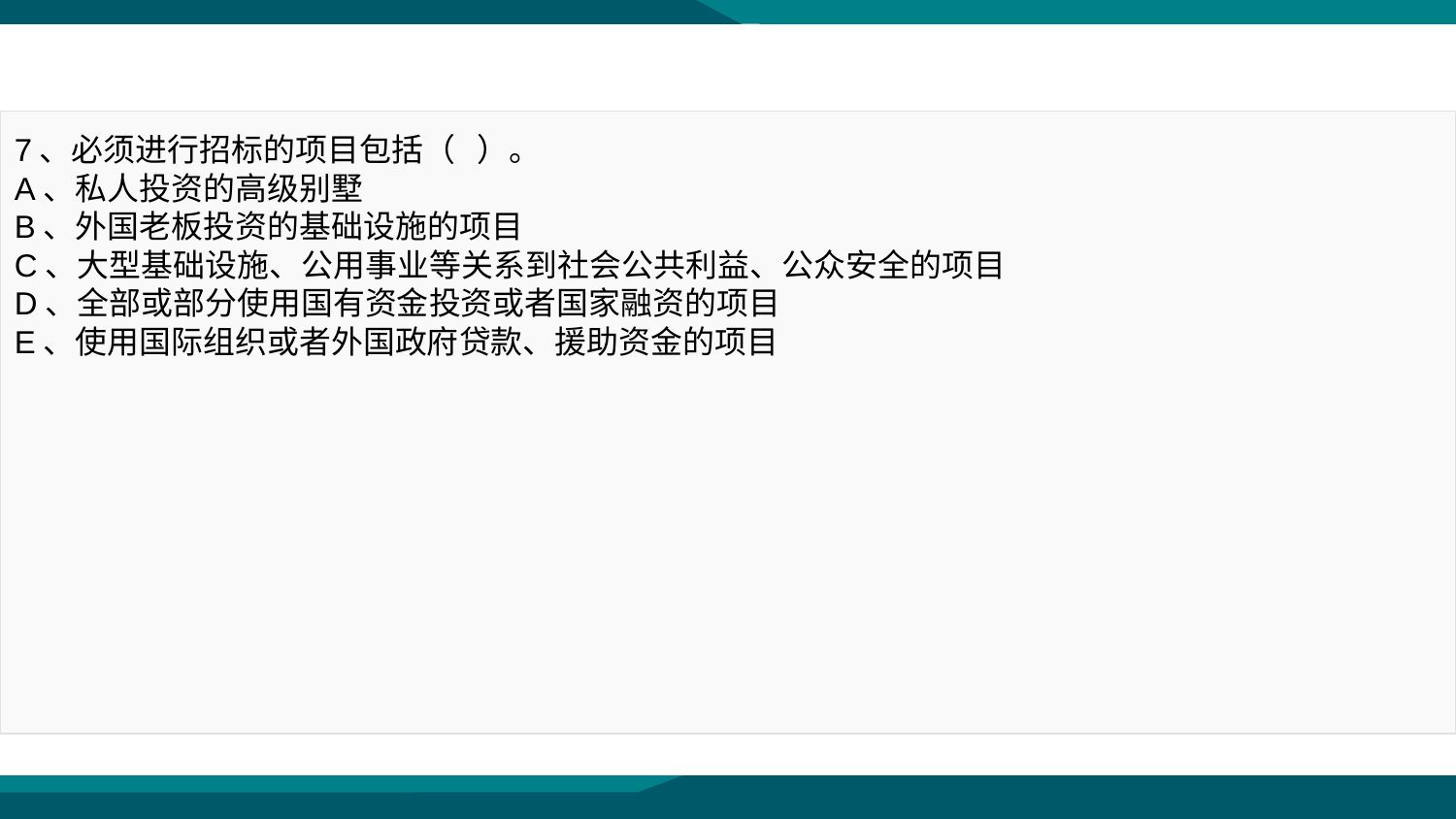

7、必须进行招标的项目包括（   ）。
A、私人投资的高级别墅
B、外国老板投资的基础设施的项目
C、大型基础设施、公用事业等关系到社会公共利益、公众安全的项目
D、全部或部分使用国有资金投资或者国家融资的项目
E、使用国际组织或者外国政府贷款、援助资金的项目